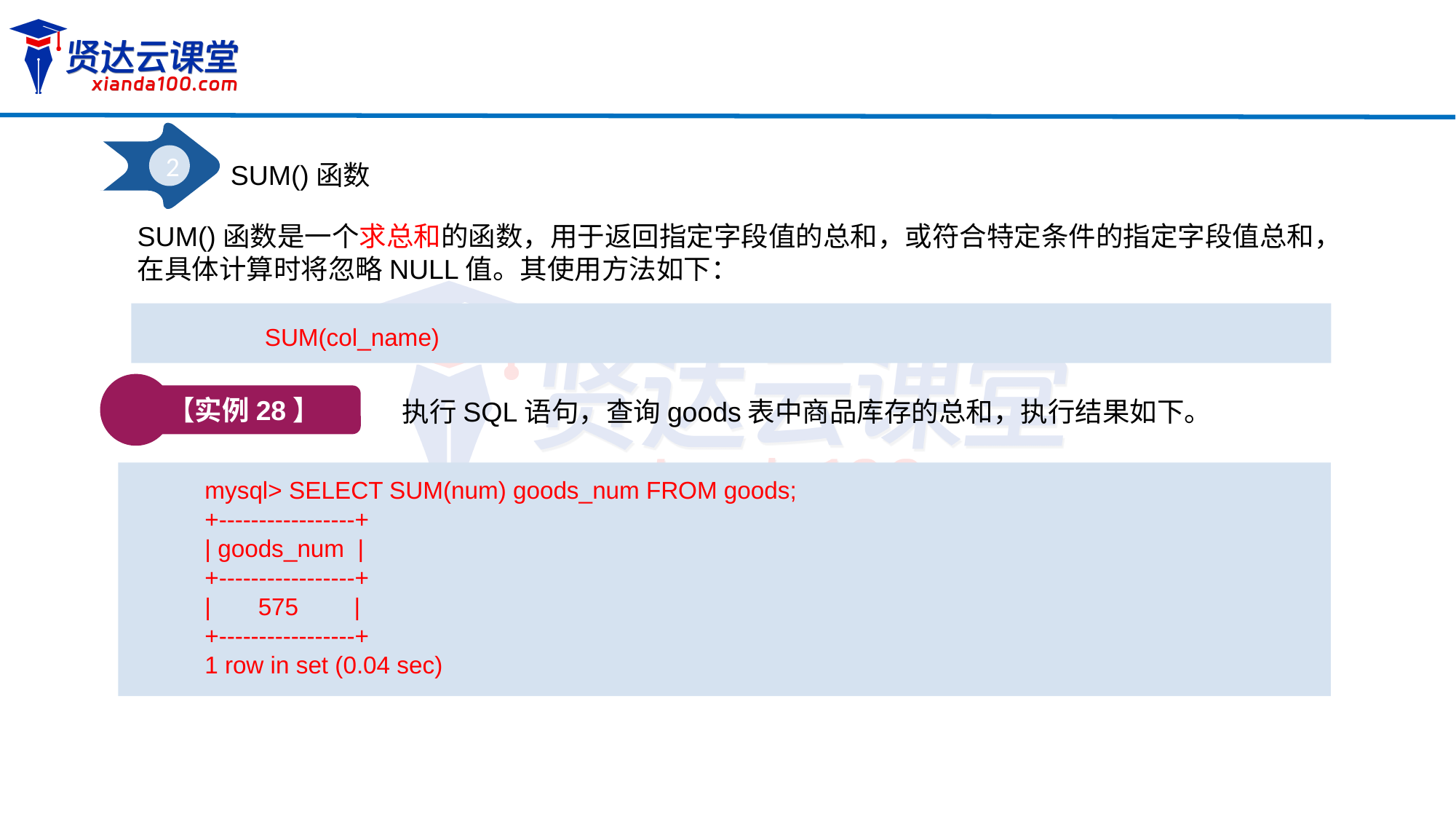

2
SUM()函数
SUM()函数是一个求总和的函数，用于返回指定字段值的总和，或符合特定条件的指定字段值总和，
在具体计算时将忽略NULL值。其使用方法如下：

SUM(col_name)

【实例28】
执行SQL语句，查询goods表中商品库存的总和，执行结果如下。

mysql> SELECT SUM(num) goods_num FROM goods;
+-----------------+
| goods_num  |
+-----------------+
|       575 	      |
+-----------------+
1 row in set (0.04 sec)